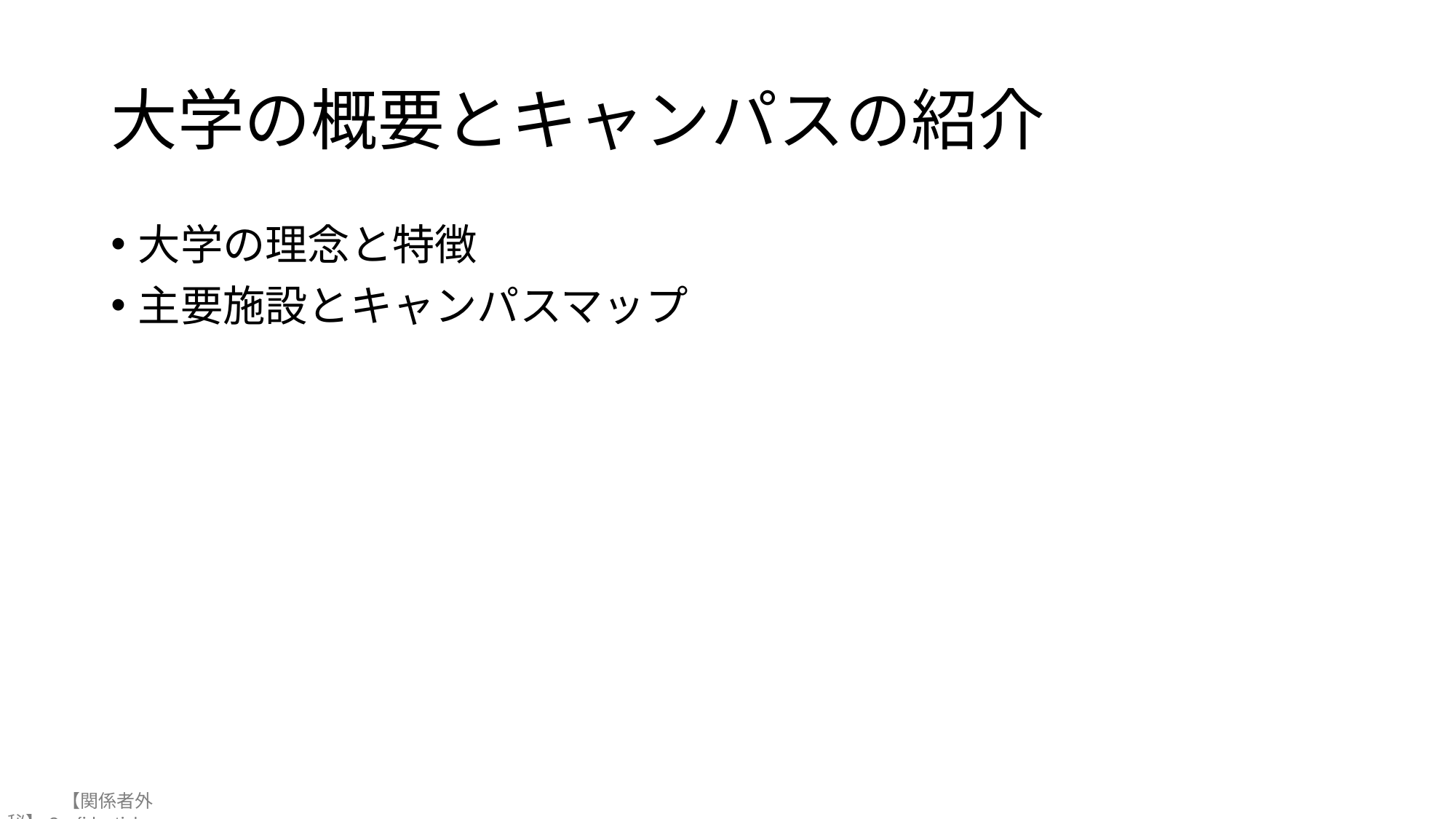

# 大学の概要とキャンパスの紹介
大学の理念と特徴
主要施設とキャンパスマップ